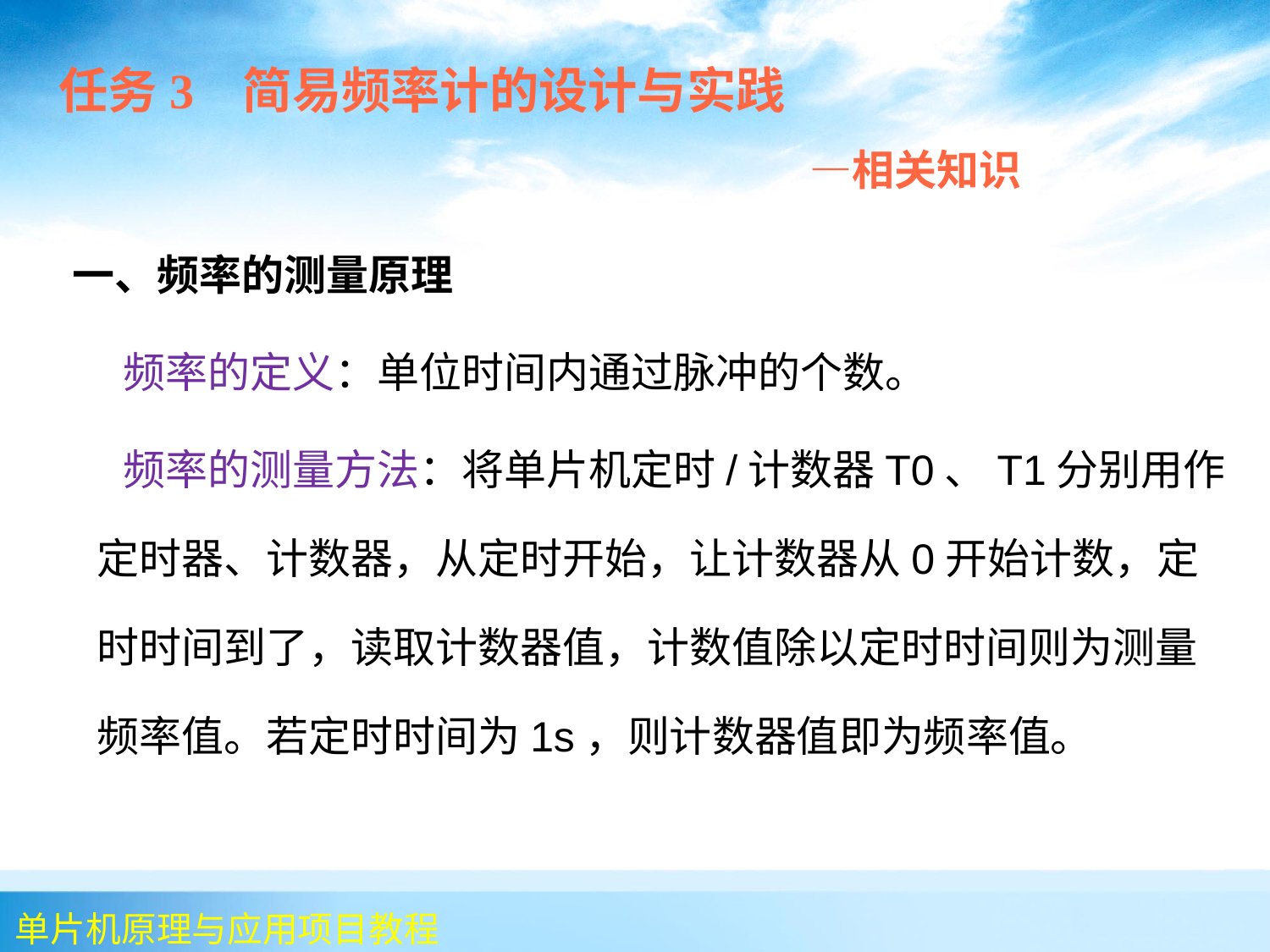

任务3   简易频率计的设计与实践
                                                                     —相关知识
 一、频率的测量原理
      频率的定义：单位时间内通过脉冲的个数。
      频率的测量方法：将单片机定时/计数器T0、T1分别用作定时器、计数器，从定时开始，让计数器从0开始计数，定时时间到了，读取计数器值，计数值除以定时时间则为测量频率值。若定时时间为1s，则计数器值即为频率值。